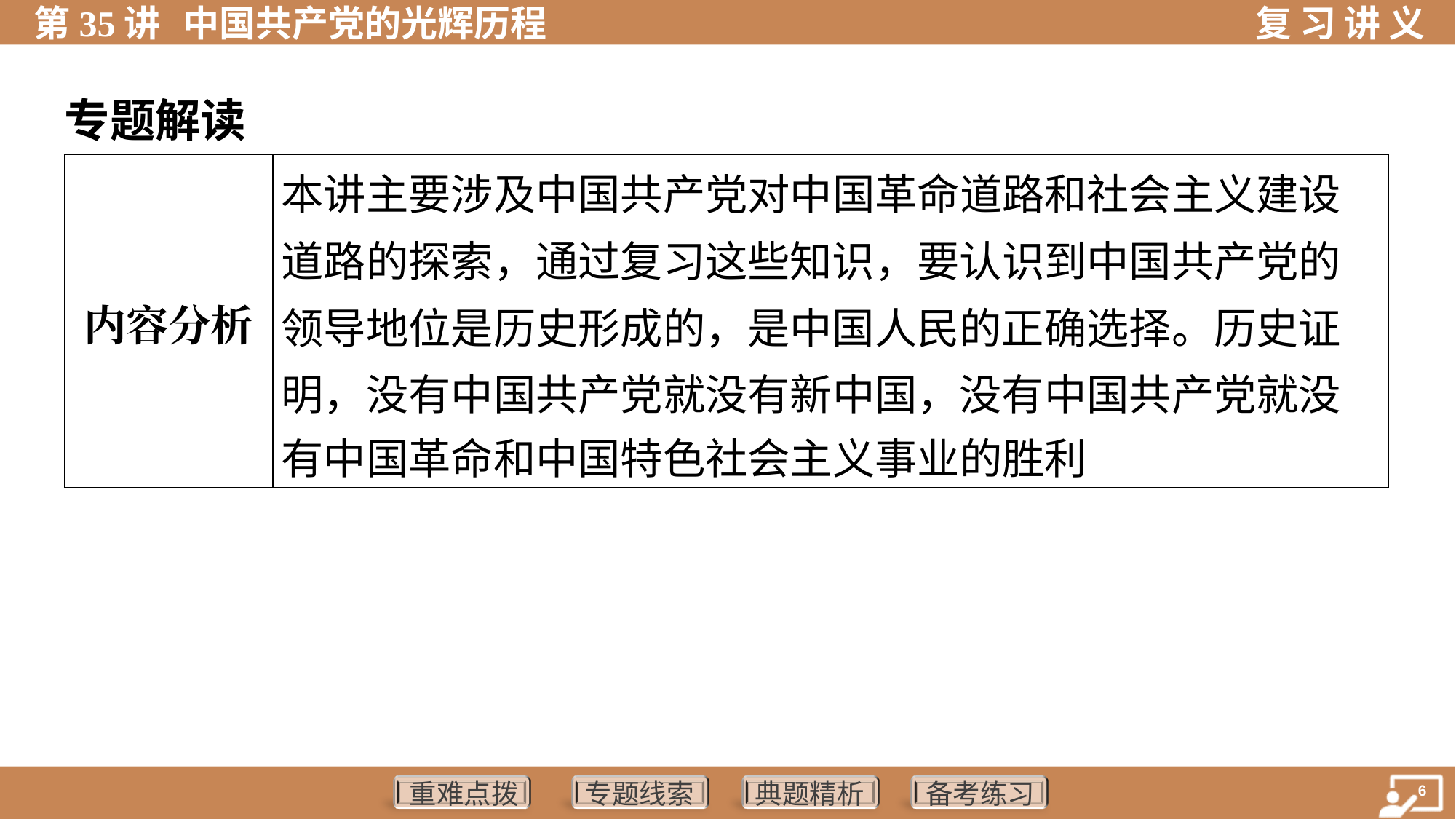

专题解读
| 内容分析 | 本讲主要涉及中国共产党对中国革命道路和社会主义建设 道路的探索，通过复习这些知识，要认识到中国共产党的 领导地位是历史形成的，是中国人民的正确选择。历史证 明，没有中国共产党就没有新中国，没有中国共产党就没 有中国革命和中国特色社会主义事业的胜利 |
| --- | --- |